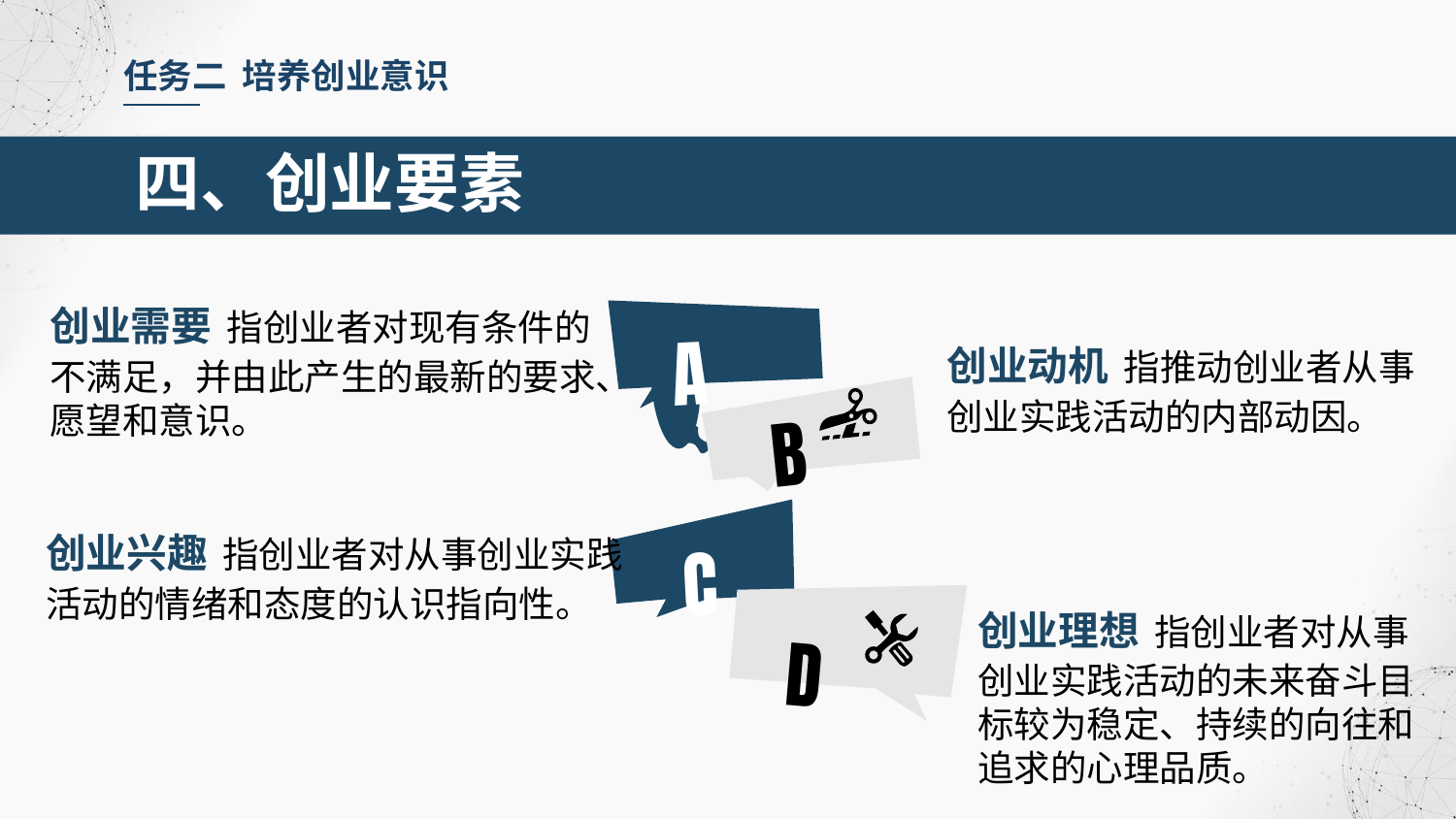

任务二  培养创业意识
四、创业要素

创业需要 指创业者对现有条件的不满足，并由此产生的最新的要求、愿望和意识。

A

创业动机 指推动创业者从事创业实践活动的内部动因。
B

C
创业兴趣 指创业者对从事创业实践活动的情绪和态度的认识指向性。
创业理想 指创业者对从事创业实践活动的未来奋斗目标较为稳定、持续的向往和
追求的心理品质。

D